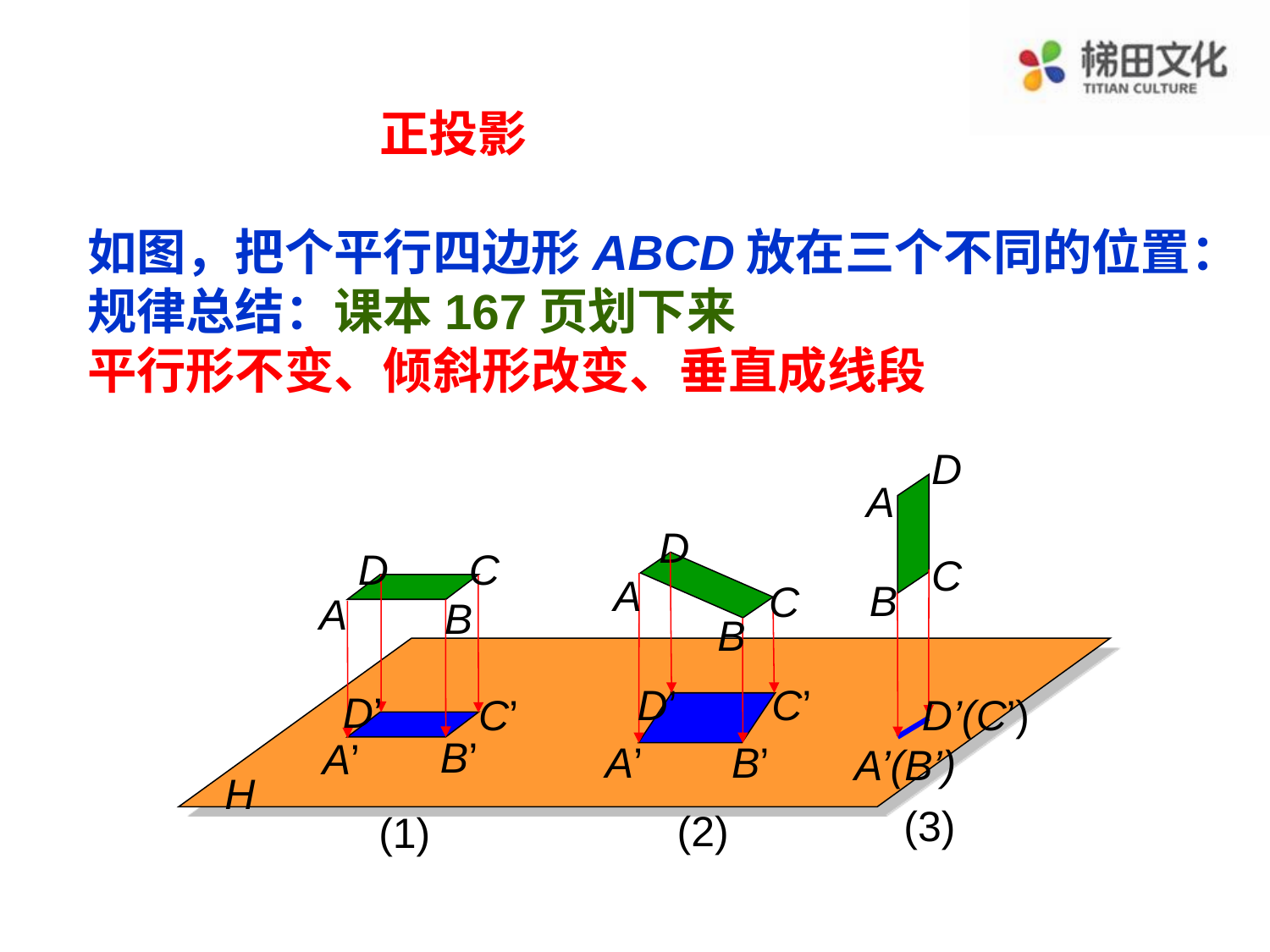

# 正投影 如图，把个平行四边形ABCD放在三个不同的位置： 规律总结：课本167页划下来 平行形不变、倾斜形改变、垂直成线段
D
A
D

D
C
C

A
B
C

A
B

B

C’
D’
D’
C’
D’(C’)

B’
A’
A’
B’
A’(B’)
H
(3)
(2)
(1)